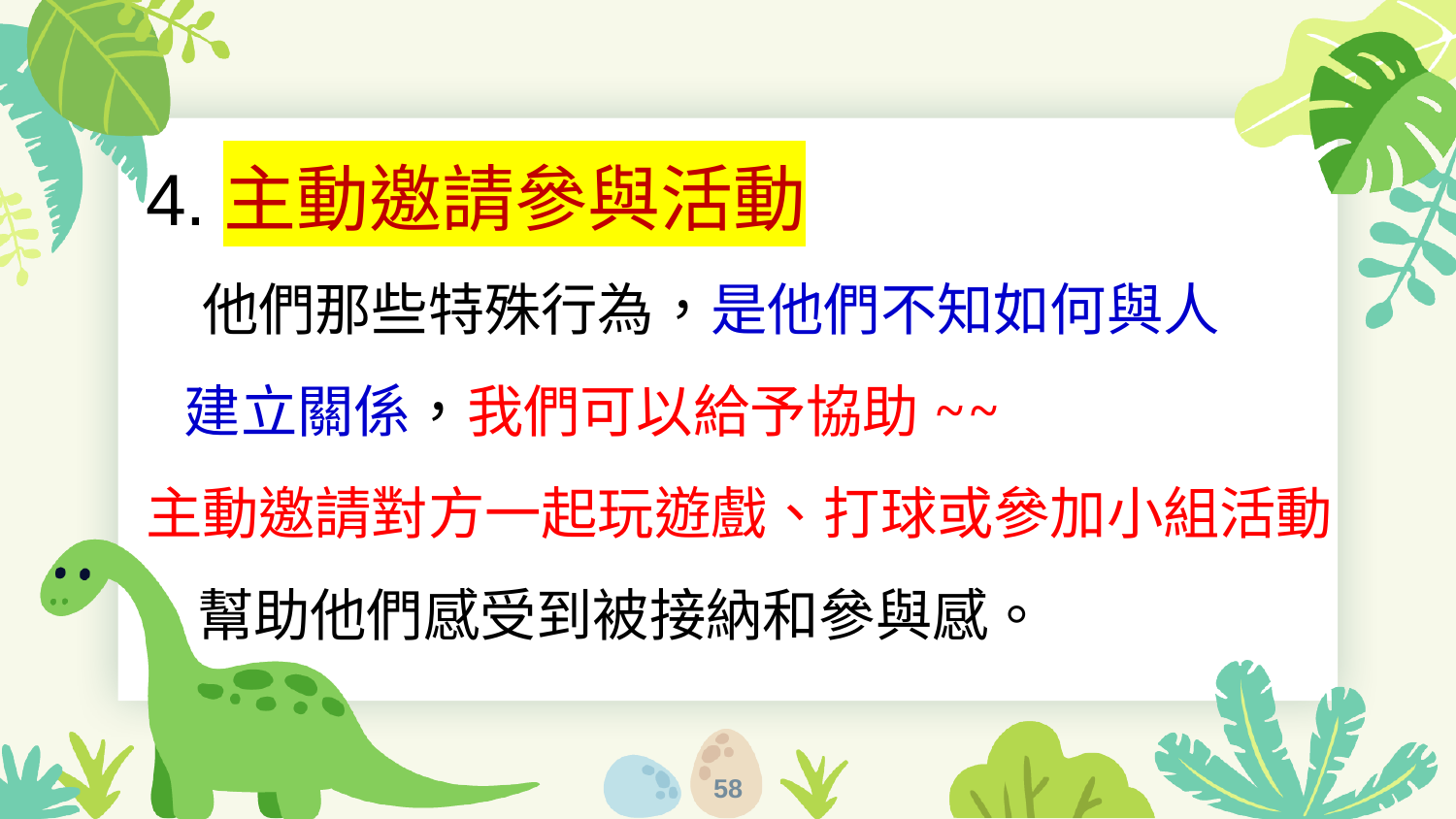

4.主動邀請參與活動
　他們那些特殊行為，是他們不知如何與人
  建立關係，我們可以給予協助~~
主動邀請對方一起玩遊戲、打球或參加小組活動
   幫助他們感受到被接納和參與感。

58